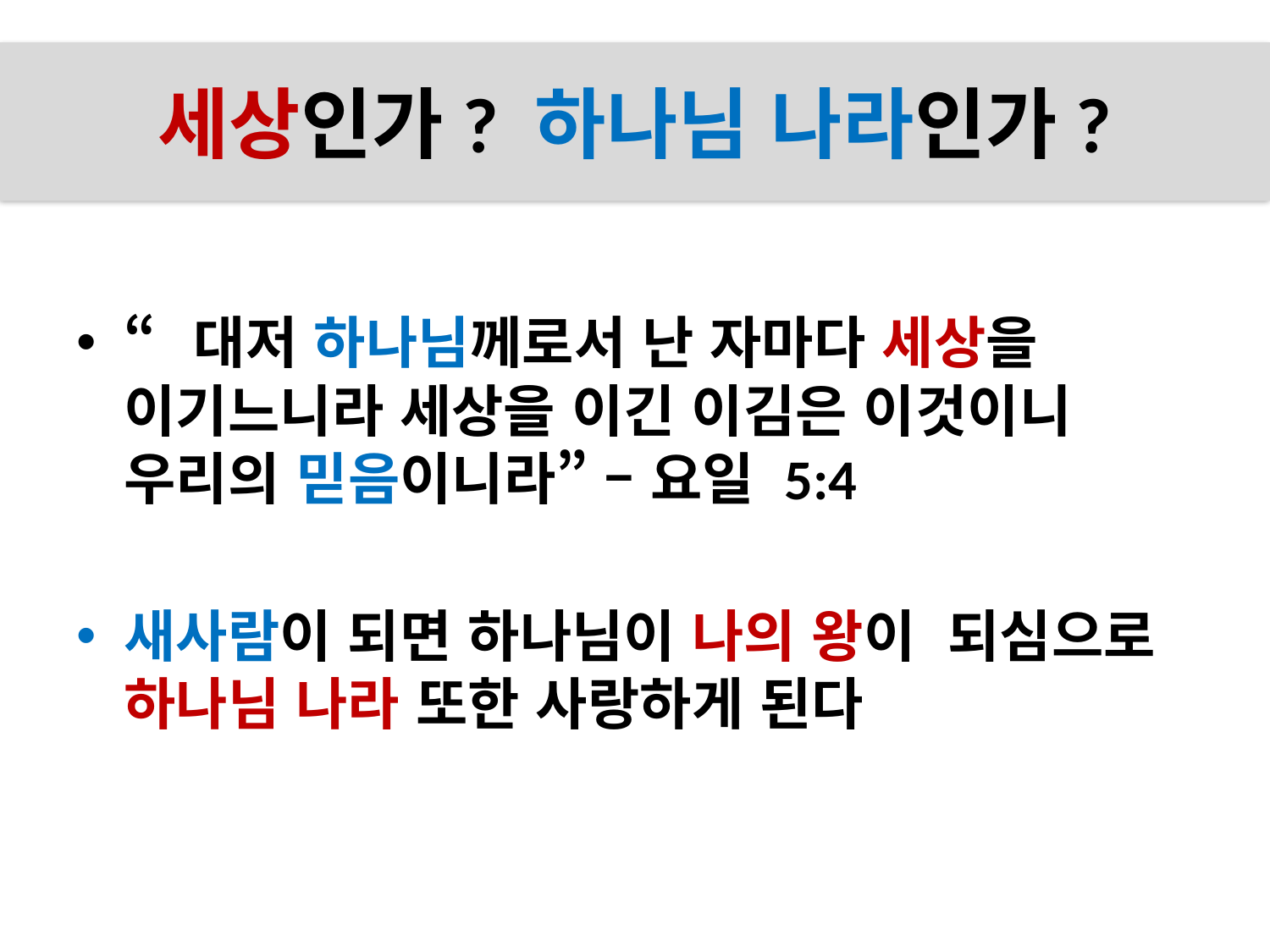

# 세상인가? 하나님 나라인가?

“대저 하나님께로서 난 자마다 세상을 이기느니라 세상을 이긴 이김은 이것이니 우리의 믿음이니라” – 요일 5:4

새사람이 되면 하나님이 나의 왕이  되심으로 하나님 나라 또한 사랑하게 된다